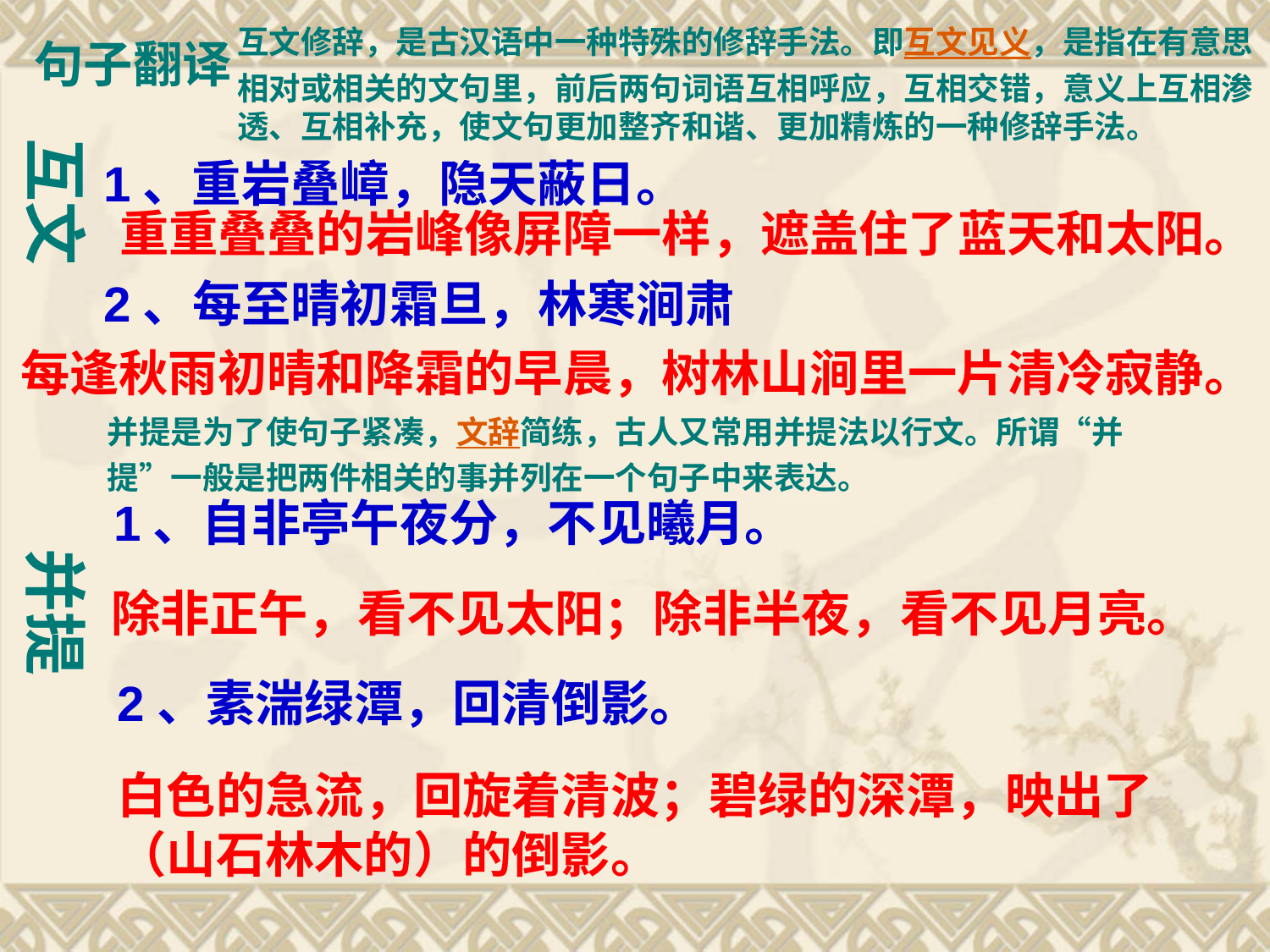

互文修辞，是古汉语中一种特殊的修辞手法。即互文见义，是指在有意思相对或相关的文句里，前后两句词语互相呼应，互相交错，意义上互相渗透、互相补充，使文句更加整齐和谐、更加精炼的一种修辞手法。
句子翻译
互文
1、重岩叠嶂，隐天蔽日。
重重叠叠的岩峰像屏障一样，遮盖住了蓝天和太阳。
2、每至晴初霜旦，林寒涧肃
每逢秋雨初晴和降霜的早晨，树林山涧里一片清冷寂静。
并提是为了使句子紧凑，文辞简练，古人又常用并提法以行文。所谓“并提”一般是把两件相关的事并列在一个句子中来表达。
1、自非亭午夜分，不见曦月。
并提
除非正午，看不见太阳；除非半夜，看不见月亮。
2、素湍绿潭，回清倒影。
白色的急流，回旋着清波；碧绿的深潭，映出了（山石林木的）的倒影。